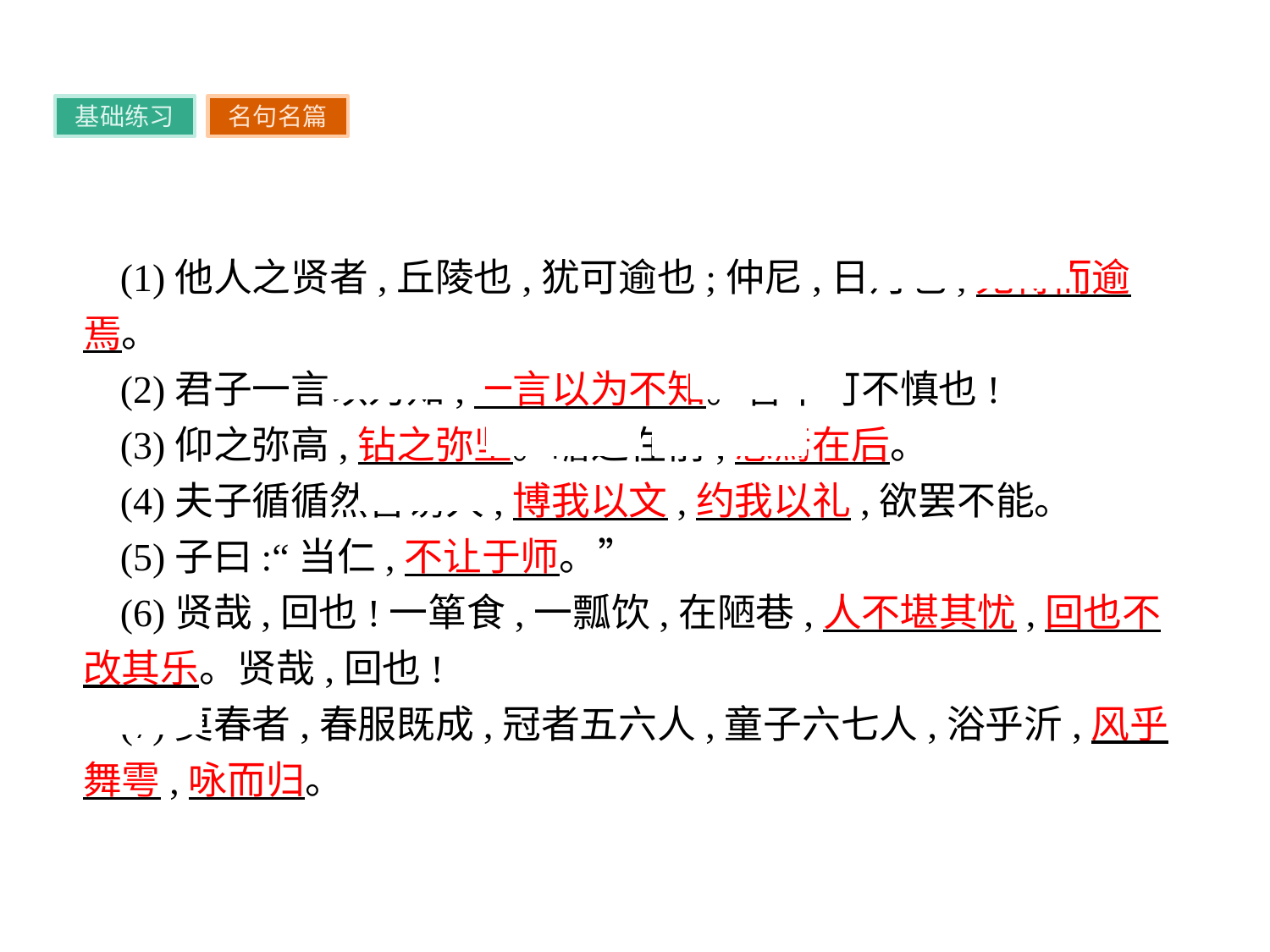

基础练习
名句名篇
(1)他人之贤者,丘陵也,犹可逾也;仲尼,日月也,无得而逾焉。
(2)君子一言以为知,一言以为不知。言不可不慎也!
(3)仰之弥高,钻之弥坚。瞻之在前,忽焉在后。
(4)夫子循循然善诱人,博我以文,约我以礼,欲罢不能。
(5)子曰:“当仁,不让于师。”
(6)贤哉,回也!一箪食,一瓢饮,在陋巷,人不堪其忧,回也不改其乐。贤哉,回也!
(7)莫春者,春服既成,冠者五六人,童子六七人,浴乎沂,风乎舞雩,咏而归。